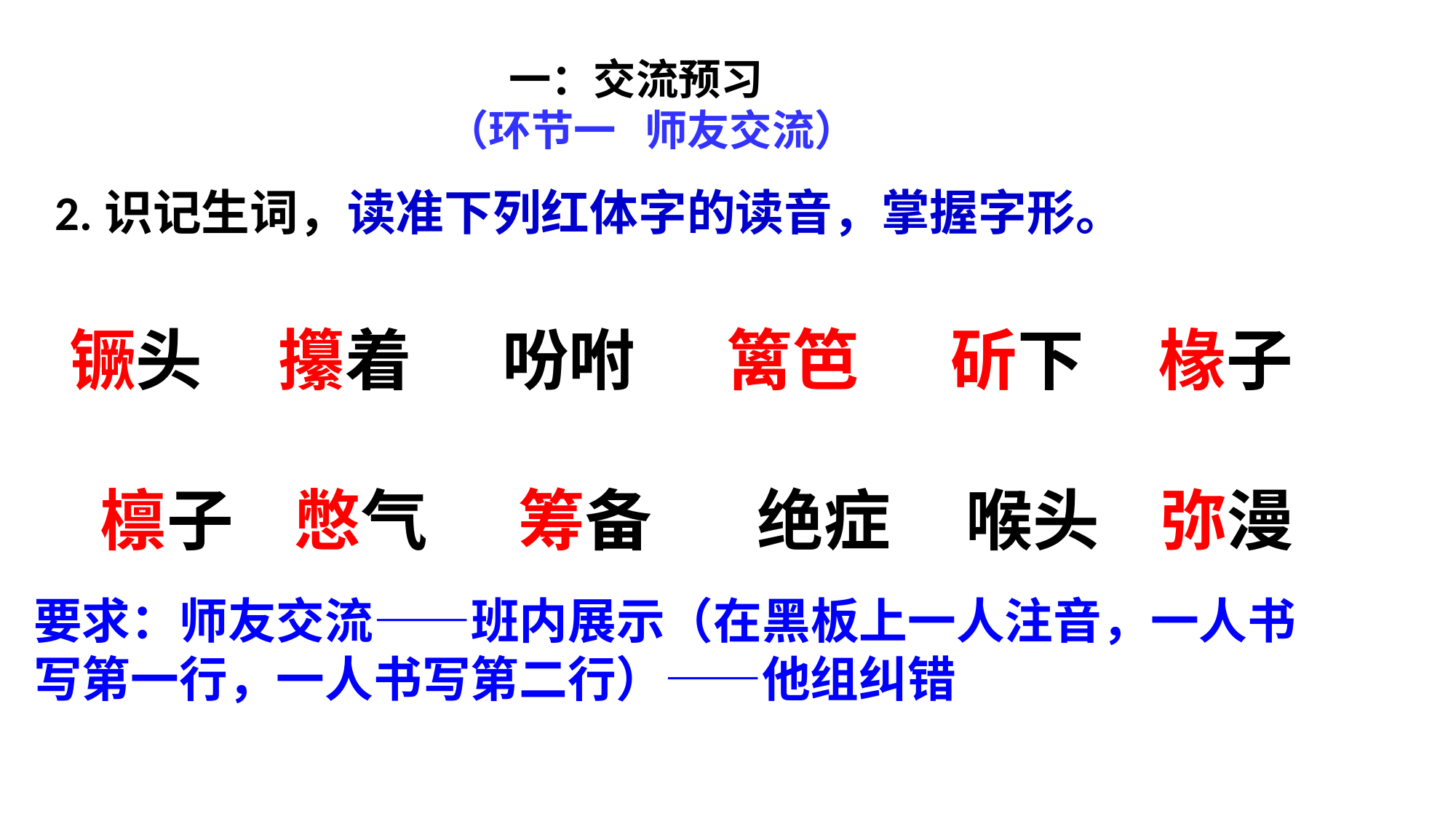

一：交流预习
      （环节一   师友交流）

2.识记生词，读准下列红体字的读音，掌握字形。

镢头     攥着      吩咐      篱笆      斫下     椽子

 檩子    憋气      筹备       绝症     喉头    弥漫
要求：师友交流——班内展示（在黑板上一人注音，一人书写第一行，一人书写第二行）——他组纠错